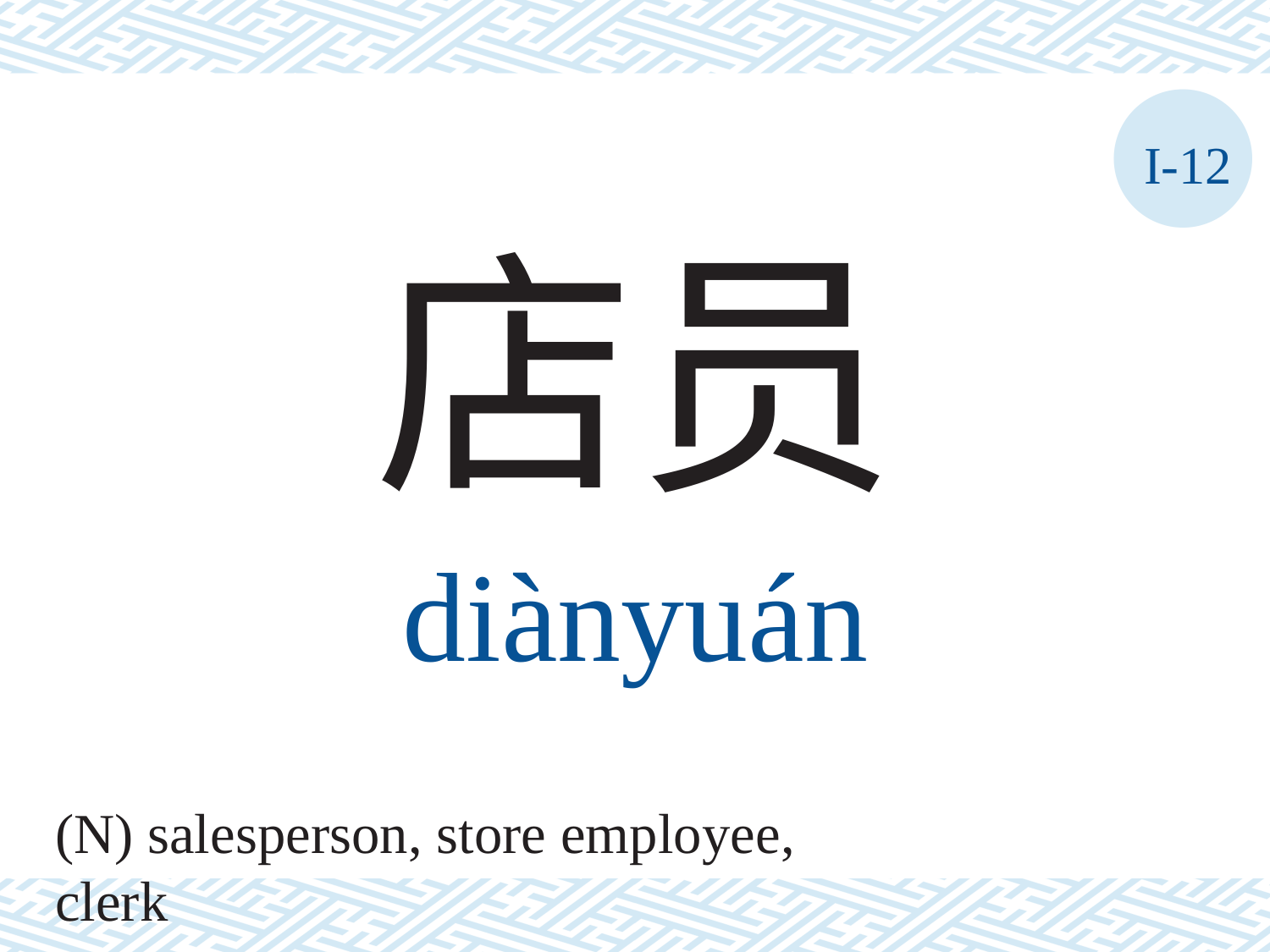

I-12
店员
diànyuán
(N) salesperson, store employee, clerk